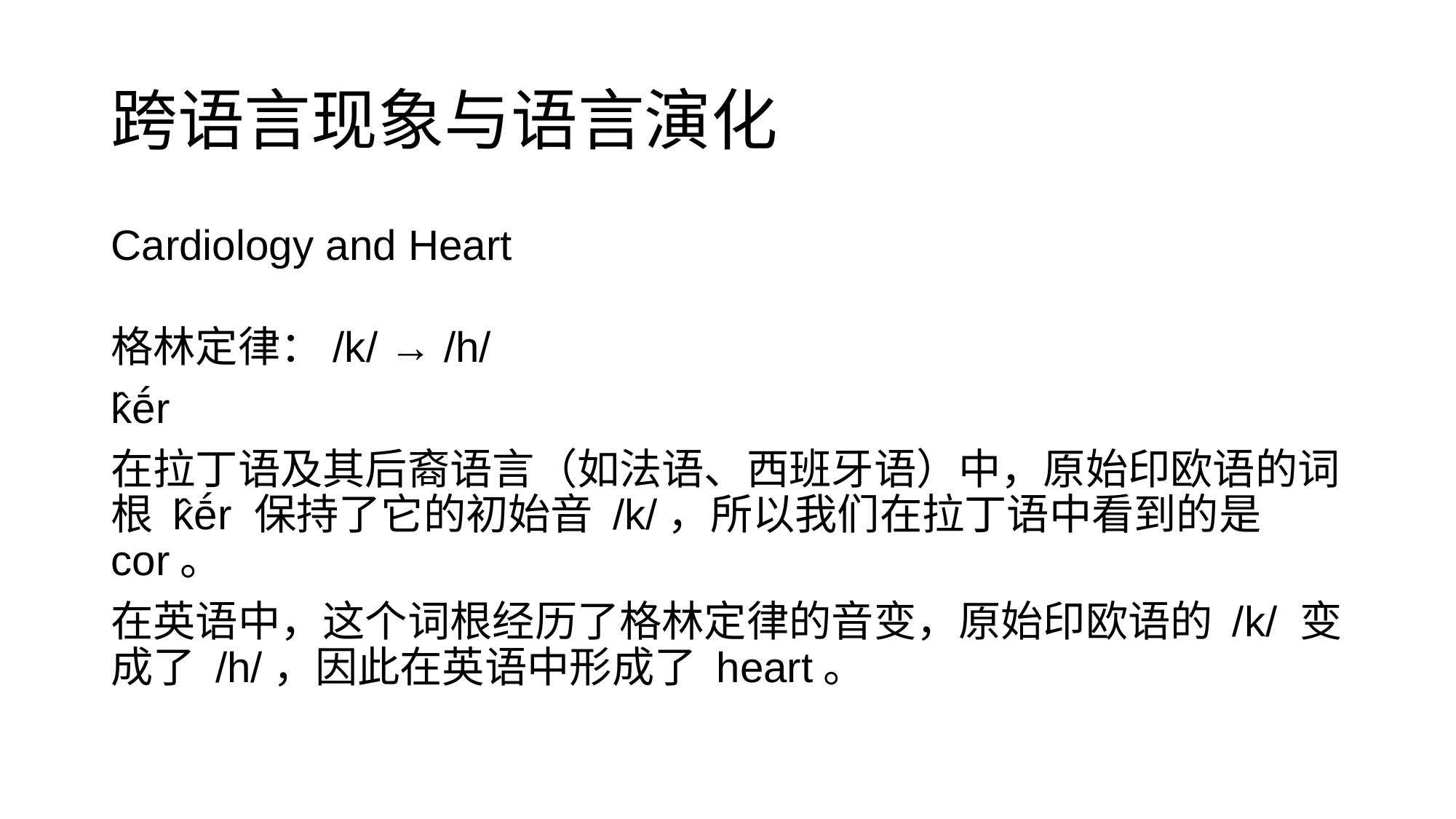

# 跨语言现象与语言演化
Cardiology and Heart

格林定律：/k/ → /h/
k̂ḗr
在拉丁语及其后裔语言（如法语、西班牙语）中，原始印欧语的词根 k̂ḗr 保持了它的初始音 /k/，所以我们在拉丁语中看到的是 cor。
在英语中，这个词根经历了格林定律的音变，原始印欧语的 /k/ 变成了 /h/，因此在英语中形成了 heart。